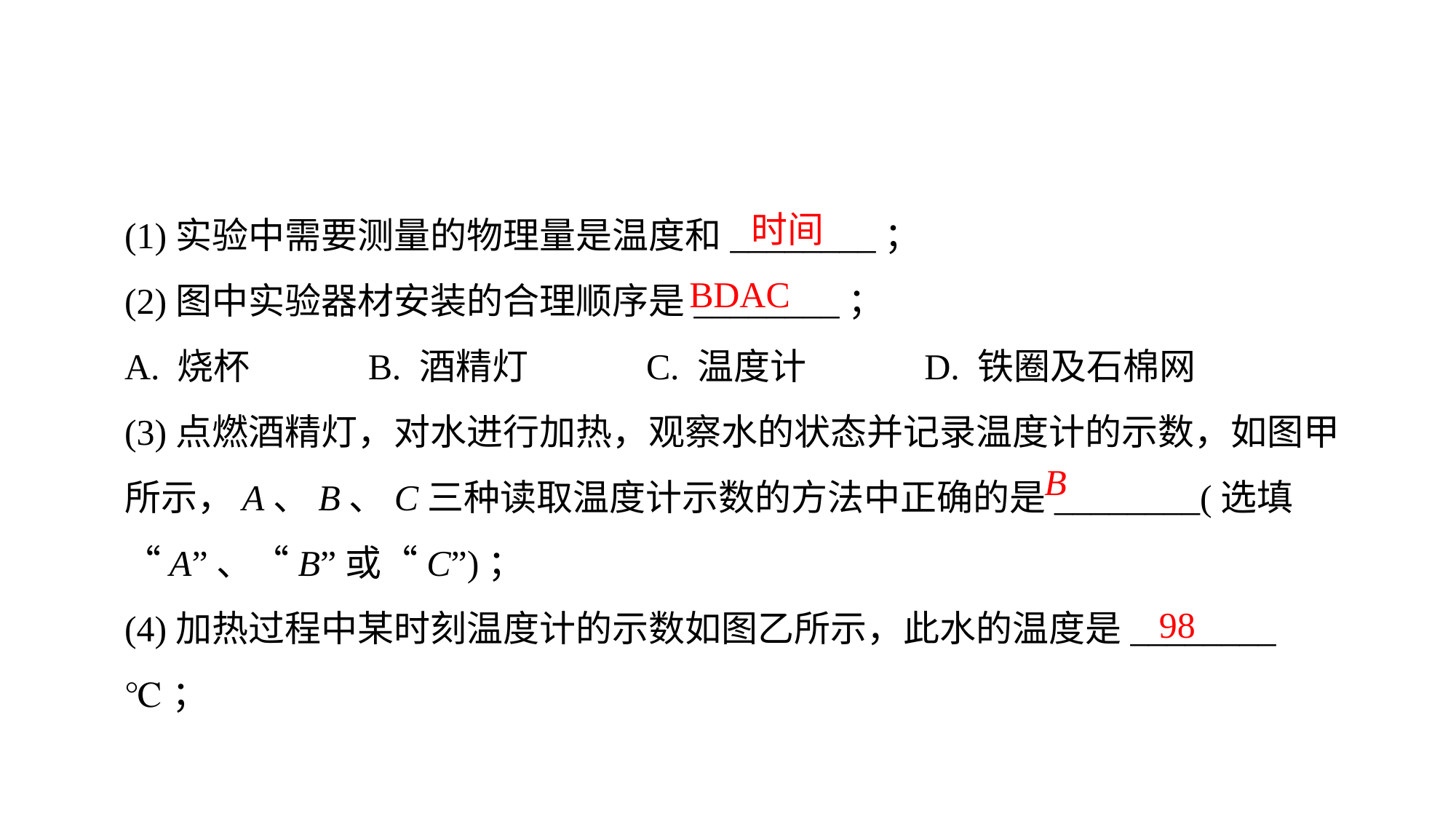

(1)实验中需要测量的物理量是温度和________；
(2)图中实验器材安装的合理顺序是________；
A. 烧杯　　　B. 酒精灯　　　C. 温度计　　　D. 铁圈及石棉网
(3)点燃酒精灯，对水进行加热，观察水的状态并记录温度计的示数，如图甲所示，A、B、C三种读取温度计示数的方法中正确的是________(选填“A”、“B”或“C”)；
(4)加热过程中某时刻温度计的示数如图乙所示，此水的温度是________℃；

时间
BDAC
B
98